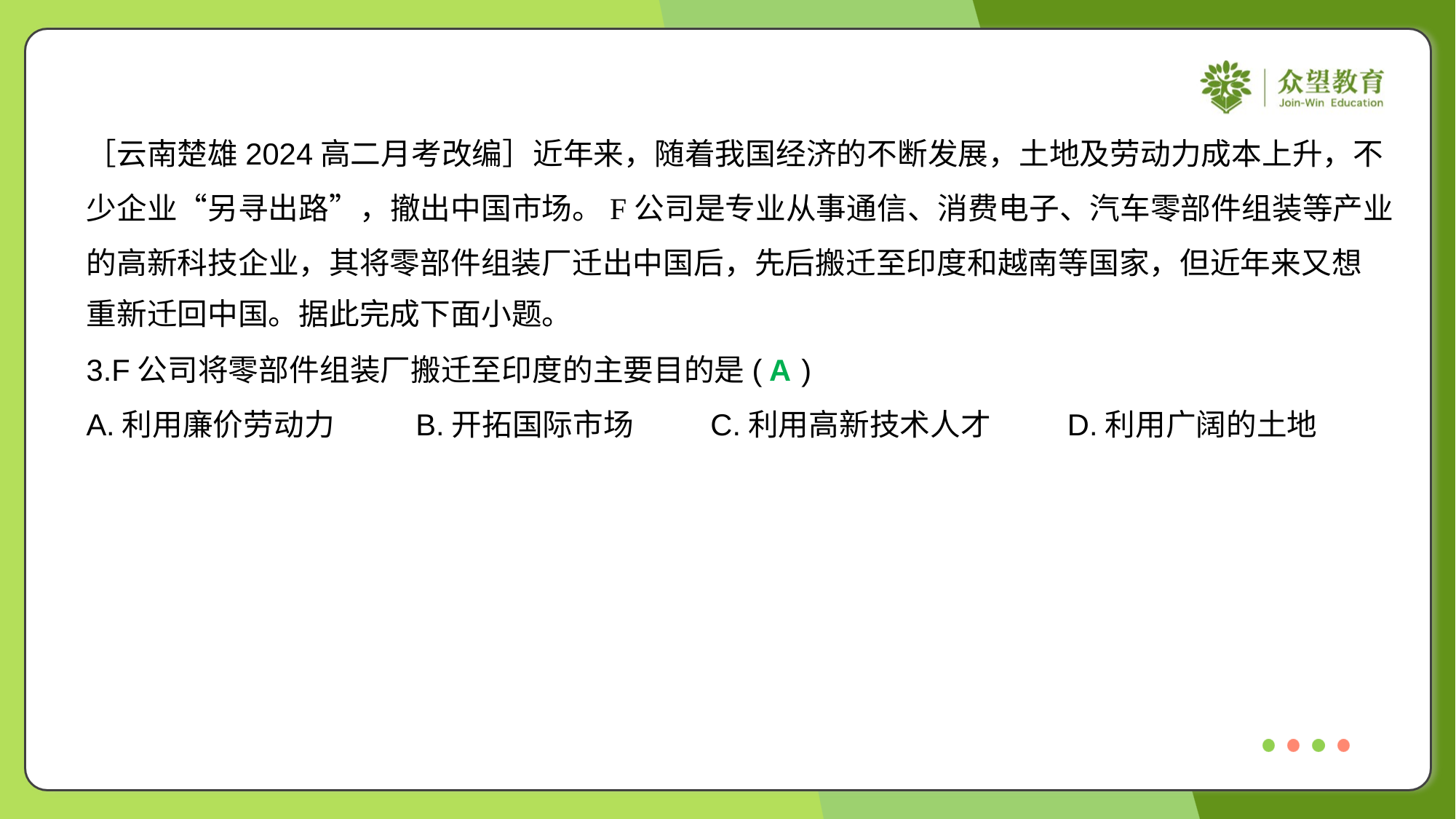

［云南楚雄2024高二月考改编］近年来，随着我国经济的不断发展，土地及劳动力成本上升，不
少企业“另寻出路”，撤出中国市场。F公司是专业从事通信、消费电子、汽车零部件组装等产业
的高新科技企业，其将零部件组装厂迁出中国后，先后搬迁至印度和越南等国家，但近年来又想
重新迁回中国。据此完成下面小题。
3.F公司将零部件组装厂搬迁至印度的主要目的是(     )
A
A.利用廉价劳动力	B.开拓国际市场	C.利用高新技术人才	D.利用广阔的土地